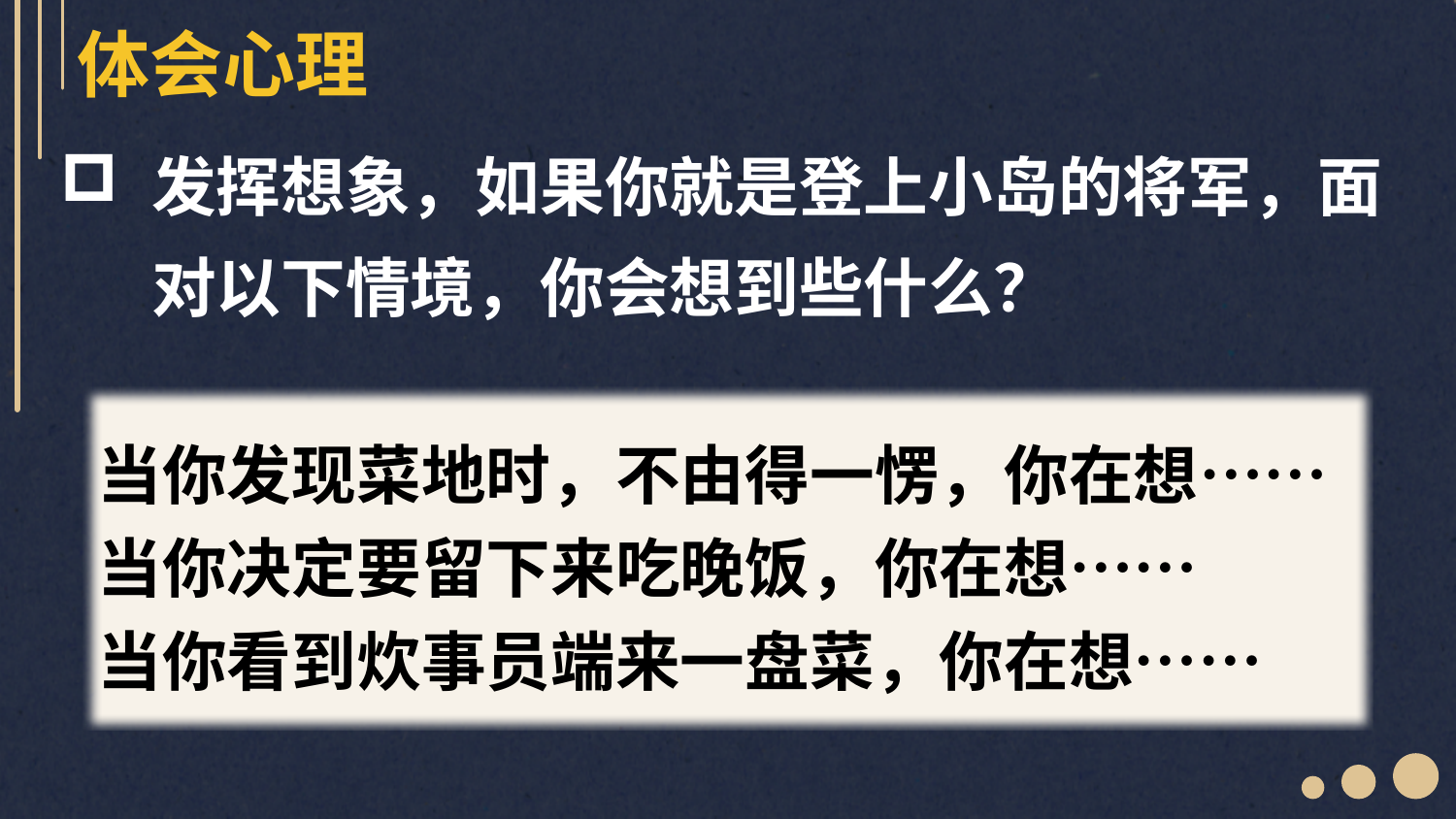

体会心理
发挥想象，如果你就是登上小岛的将军，面对以下情境，你会想到些什么？
当你发现菜地时，不由得一愣，你在想……
当你决定要留下来吃晚饭，你在想……
当你看到炊事员端来一盘菜，你在想……